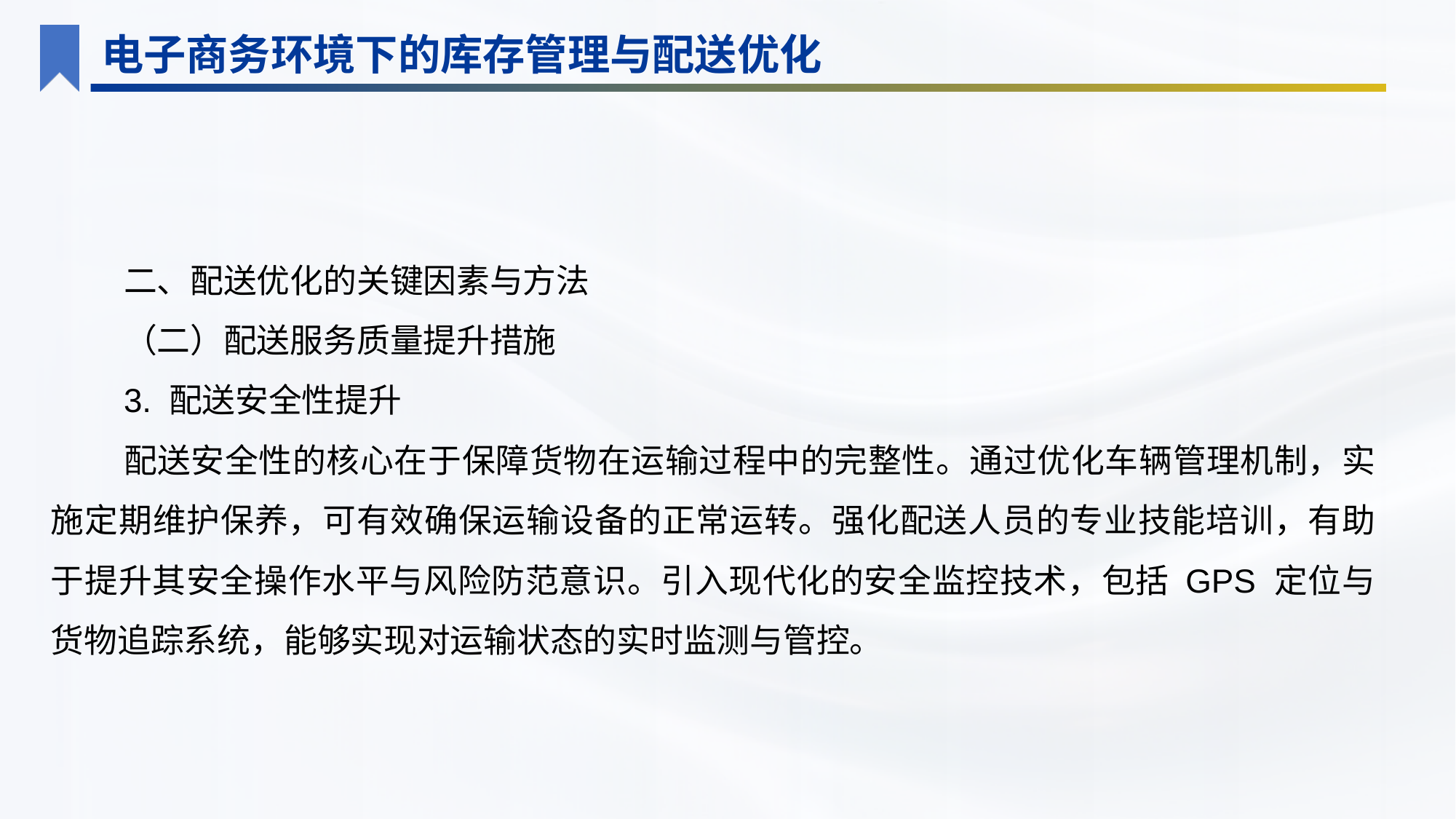

电子商务环境下的库存管理与配送优化
二、配送优化的关键因素与方法
（二）配送服务质量提升措施
3. 配送安全性提升
配送安全性的核心在于保障货物在运输过程中的完整性。通过优化车辆管理机制，实施定期维护保养，可有效确保运输设备的正常运转。强化配送人员的专业技能培训，有助于提升其安全操作水平与风险防范意识。引入现代化的安全监控技术，包括 GPS 定位与货物追踪系统，能够实现对运输状态的实时监测与管控。